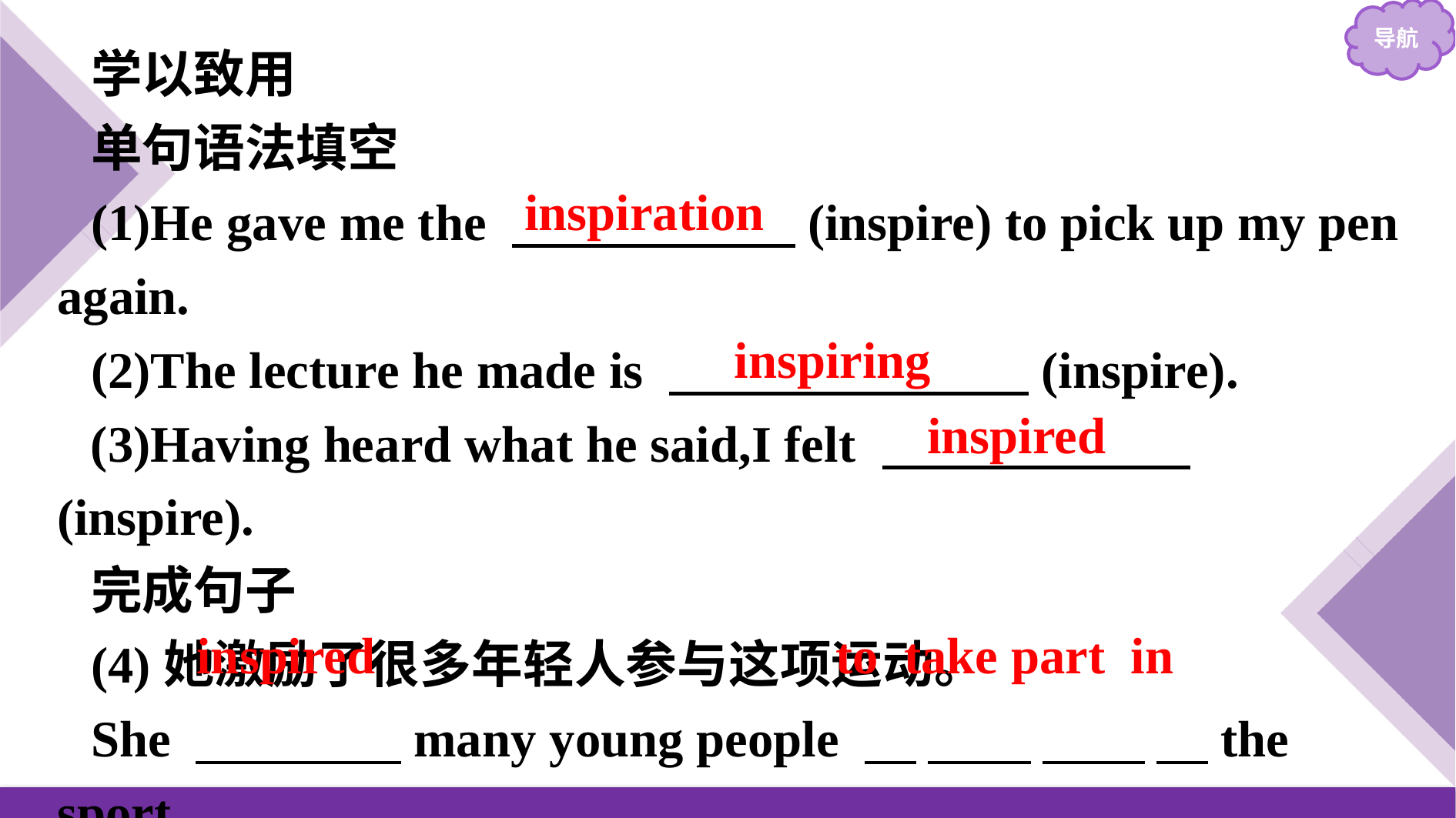

学以致用
单句语法填空
(1)He gave me the 　           　　(inspire) to pick up my pen again.
(2)The lecture he made is 　　　　　　　(inspire).
(3)Having heard what he said,I felt 　　　　　　(inspire).
完成句子
(4)她激励了很多年轻人参与这项运动。
She 　　　　many young people 　 　　 　　 　the sport.
inspiration
inspiring
inspired
inspired
to  take part  in